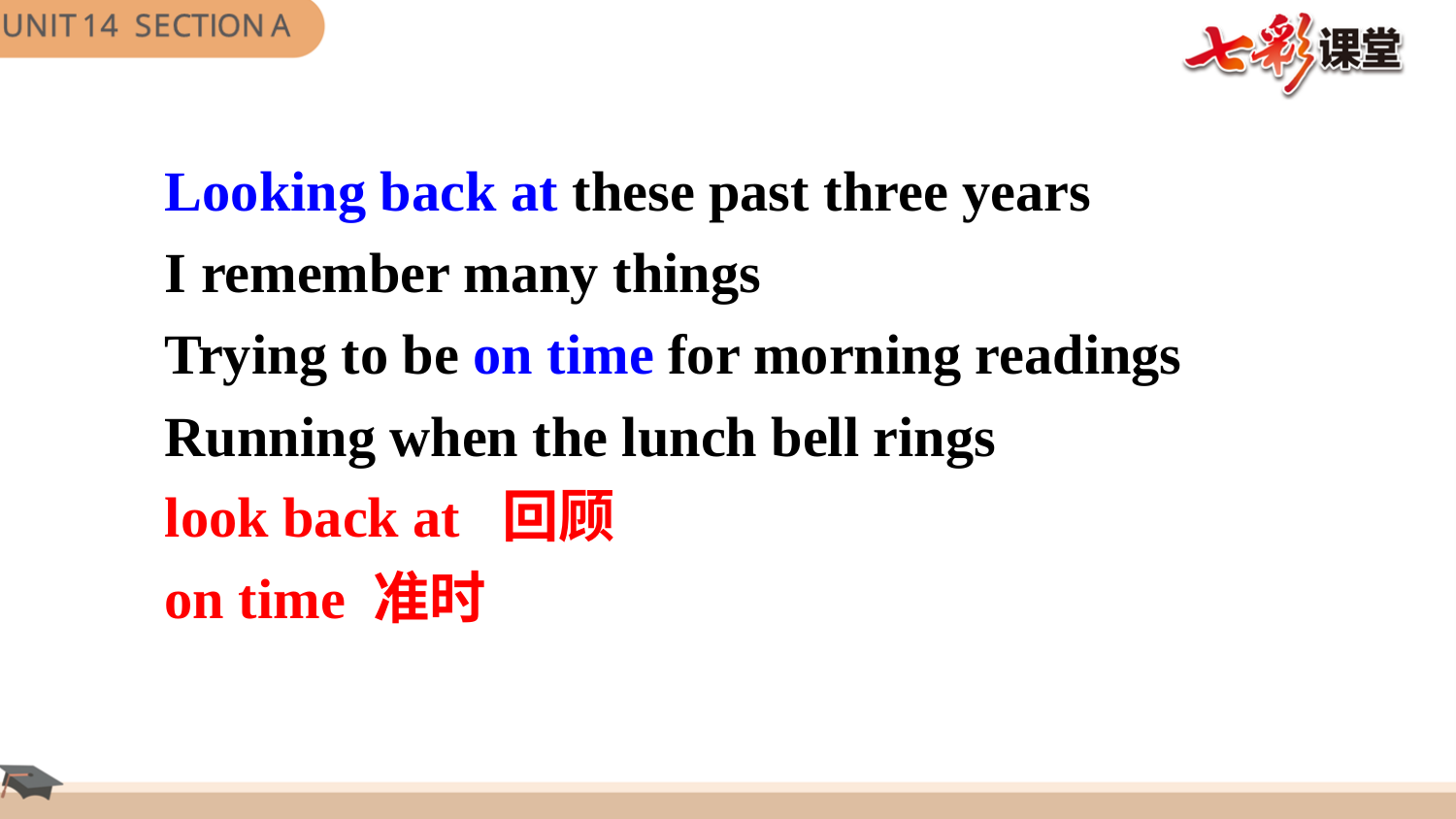

Looking back at these past three years
I remember many things
Trying to be on time for morning readings
Running when the lunch bell rings
look back at  回顾
on time 准时